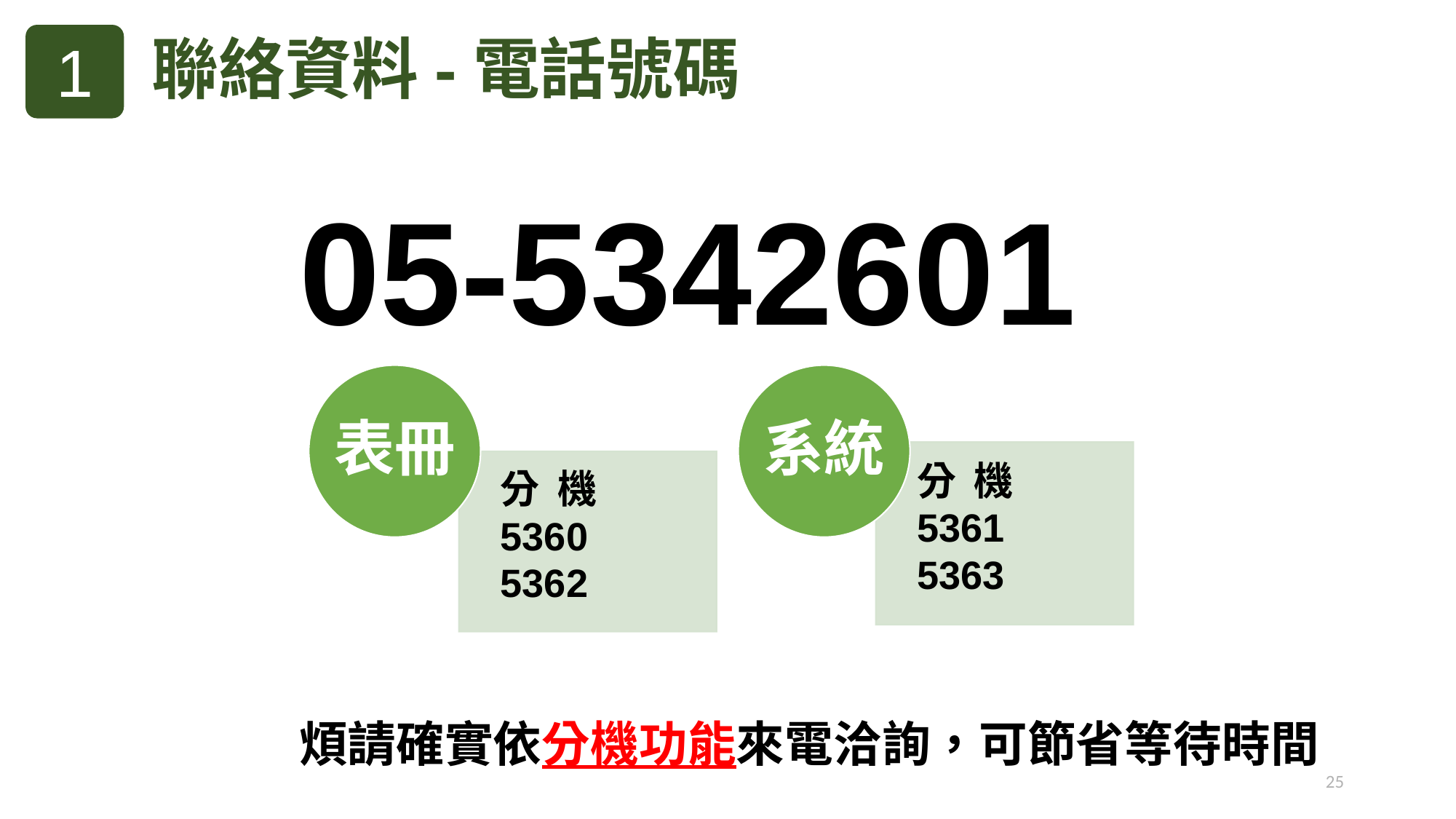

1

聯絡資料-電話號碼
05-5342601
分  機
5360
5362
表冊
分  機
5361
5363
系統
煩請確實依分機功能來電洽詢，可節省等待時間
25